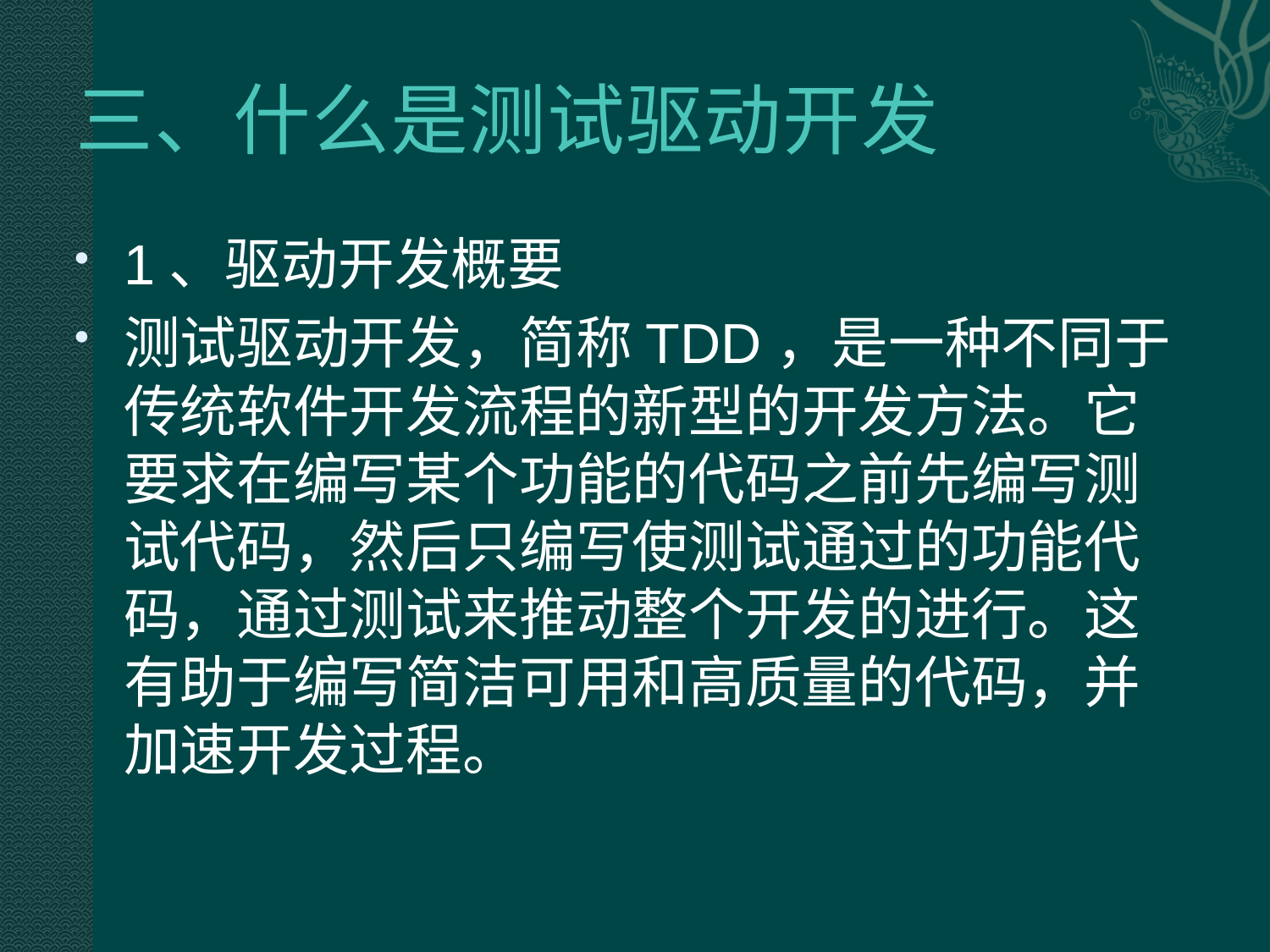

# 三、什么是测试驱动开发
1、驱动开发概要
测试驱动开发，简称TDD，是一种不同于传统软件开发流程的新型的开发方法。它要求在编写某个功能的代码之前先编写测试代码，然后只编写使测试通过的功能代码，通过测试来推动整个开发的进行。这有助于编写简洁可用和高质量的代码，并加速开发过程。